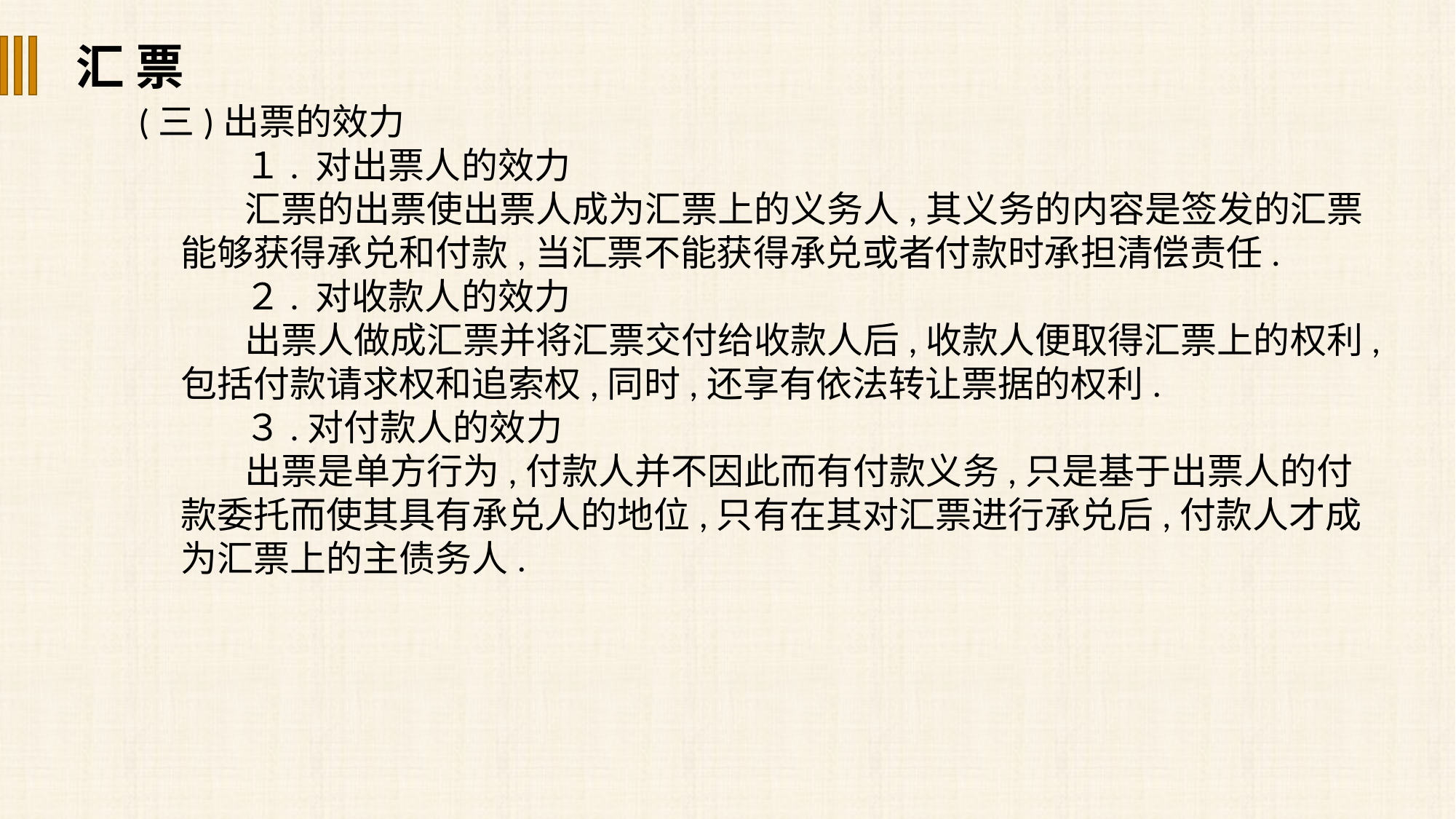

汇 票

(三)出票的效力
１. 对出票人的效力
汇票的出票使出票人成为汇票上的义务人,其义务的内容是签发的汇票能够获得承兑和付款,当汇票不能获得承兑或者付款时承担清偿责任.
２. 对收款人的效力
出票人做成汇票并将汇票交付给收款人后,收款人便取得汇票上的权利,包括付款请求权和追索权,同时,还享有依法转让票据的权利.
３.对付款人的效力
出票是单方行为,付款人并不因此而有付款义务,只是基于出票人的付款委托而使其具有承兑人的地位,只有在其对汇票进行承兑后,付款人才成为汇票上的主债务人.